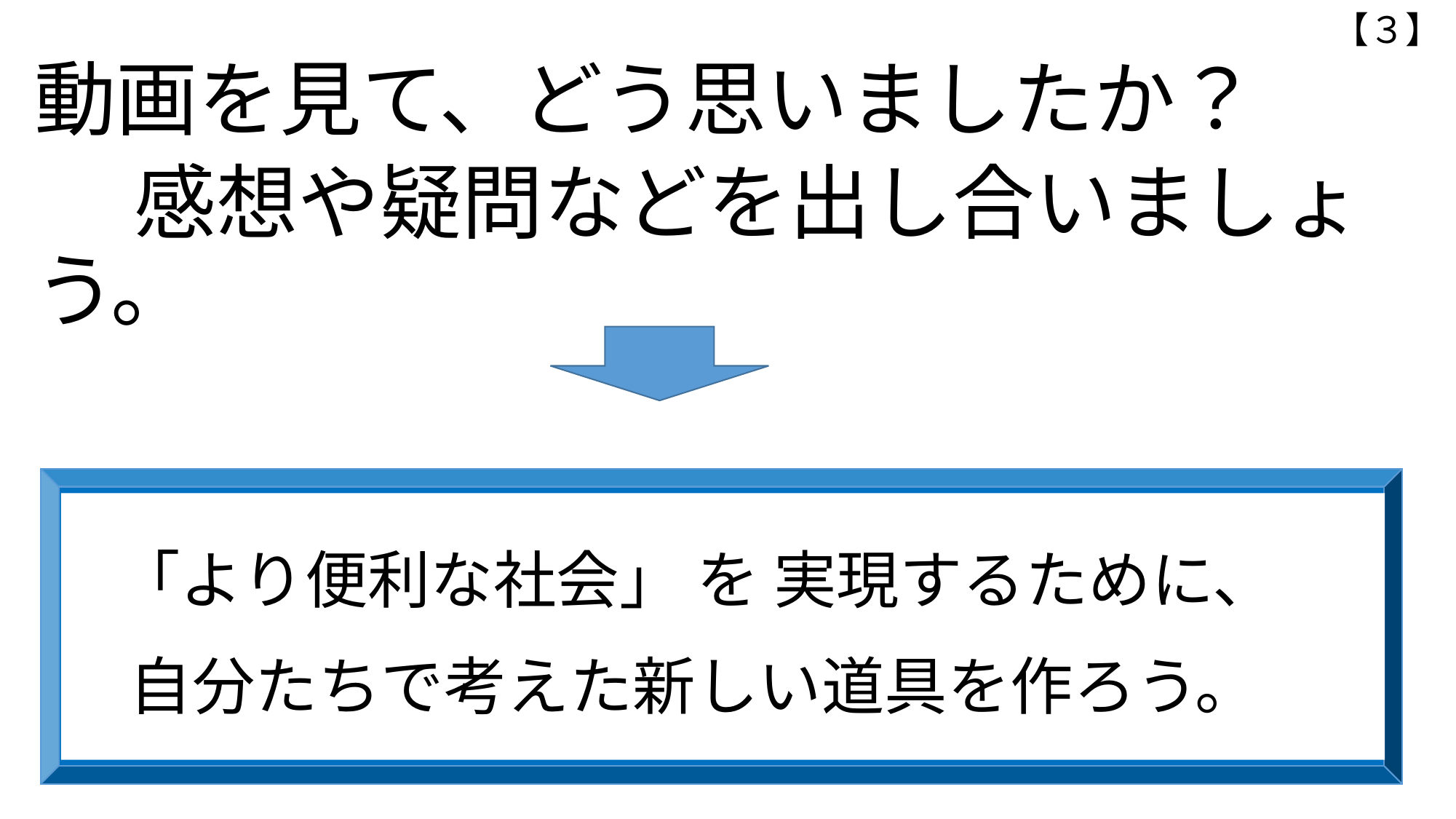

【３】
動画を見て、どう思いましたか？
　 感想や疑問などを出し合いましょう。

   「より便利な社会」 を 実現するために、

    自分たちで考えた新しい道具を作ろう。